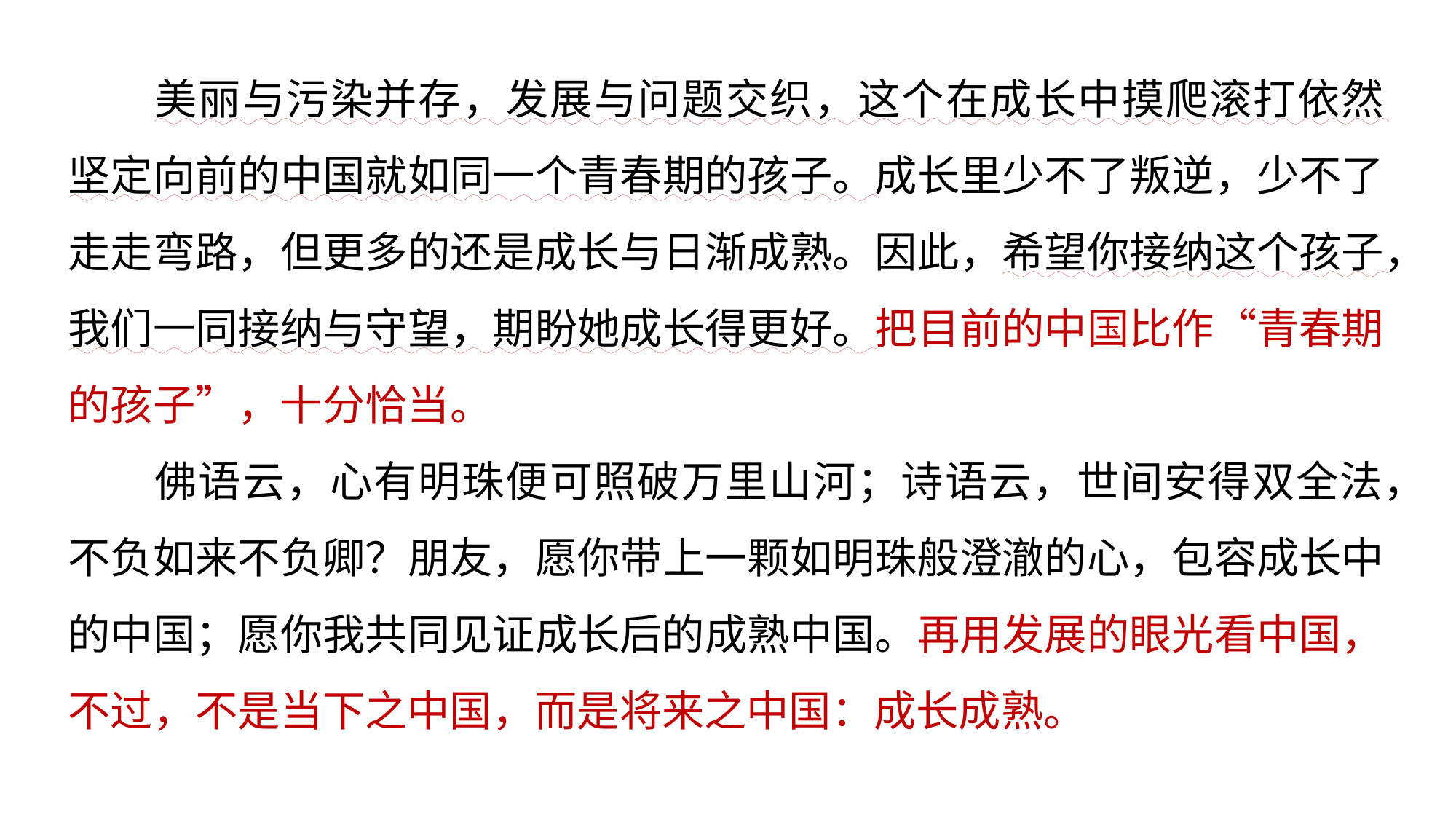

美丽与污染并存，发展与问题交织，这个在成长中摸爬滚打依然坚定向前的中国就如同一个青春期的孩子。成长里少不了叛逆，少不了走走弯路，但更多的还是成长与日渐成熟。因此，希望你接纳这个孩子，我们一同接纳与守望，期盼她成长得更好。把目前的中国比作“青春期的孩子”，十分恰当。
佛语云，心有明珠便可照破万里山河；诗语云，世间安得双全法，不负如来不负卿？朋友，愿你带上一颗如明珠般澄澈的心，包容成长中的中国；愿你我共同见证成长后的成熟中国。再用发展的眼光看中国，不过，不是当下之中国，而是将来之中国：成长成熟。